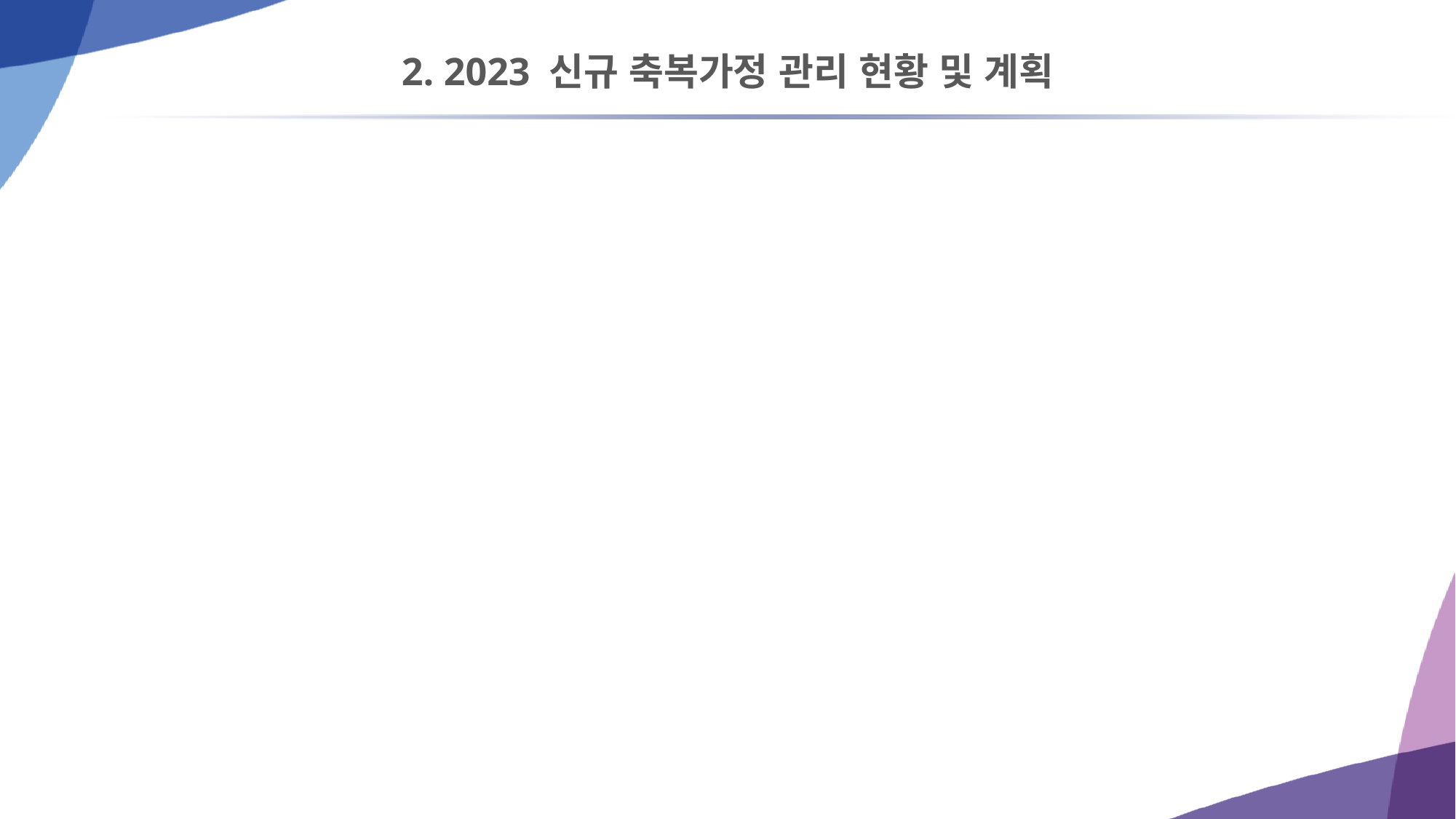

# 2. 2023 신규 축복가정 관리 현황 및 계획